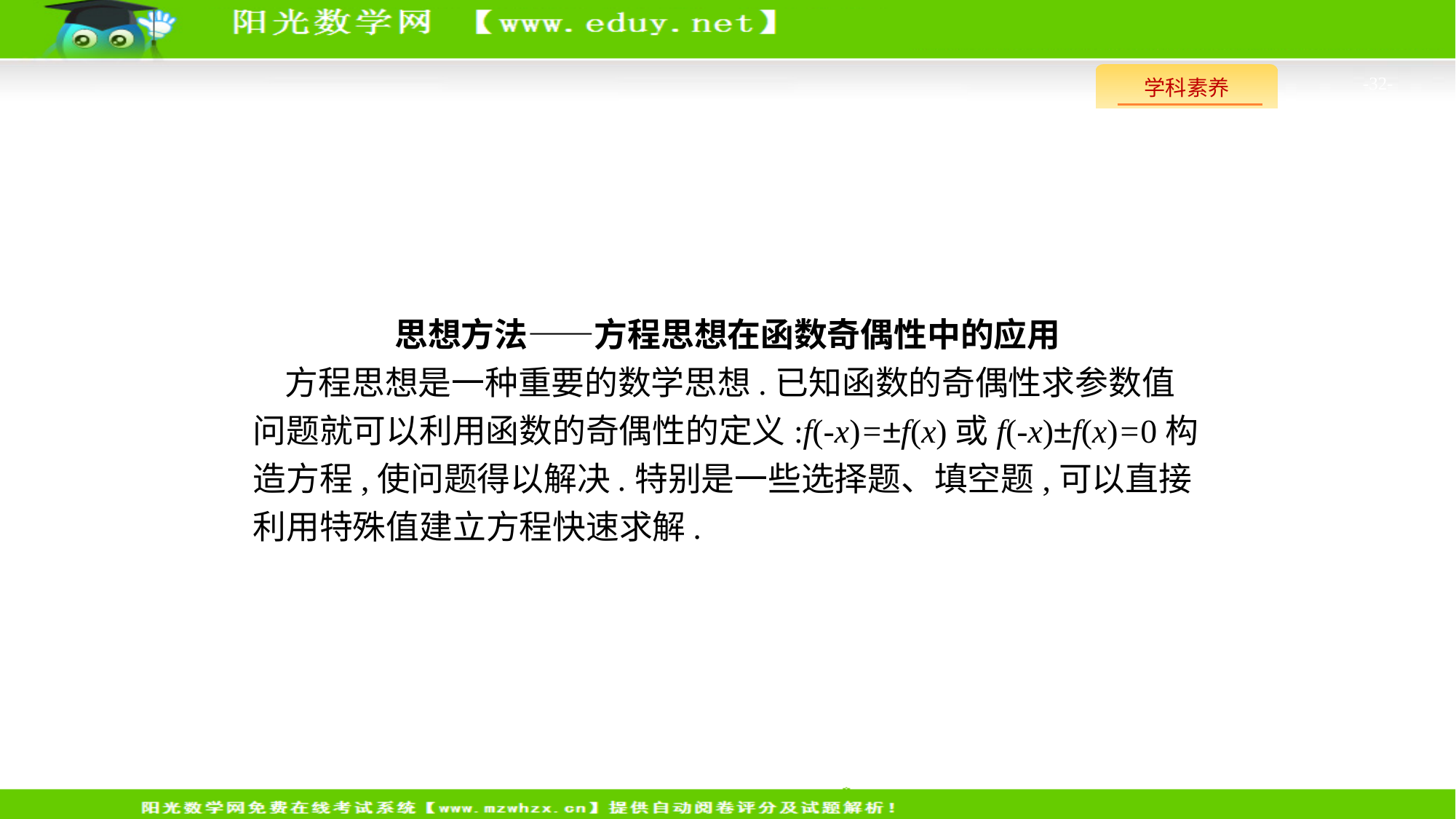

-32-
思想方法——方程思想在函数奇偶性中的应用
方程思想是一种重要的数学思想.已知函数的奇偶性求参数值问题就可以利用函数的奇偶性的定义:f(-x)=±f(x)或f(-x)±f(x)=0构造方程,使问题得以解决.特别是一些选择题、填空题,可以直接利用特殊值建立方程快速求解.